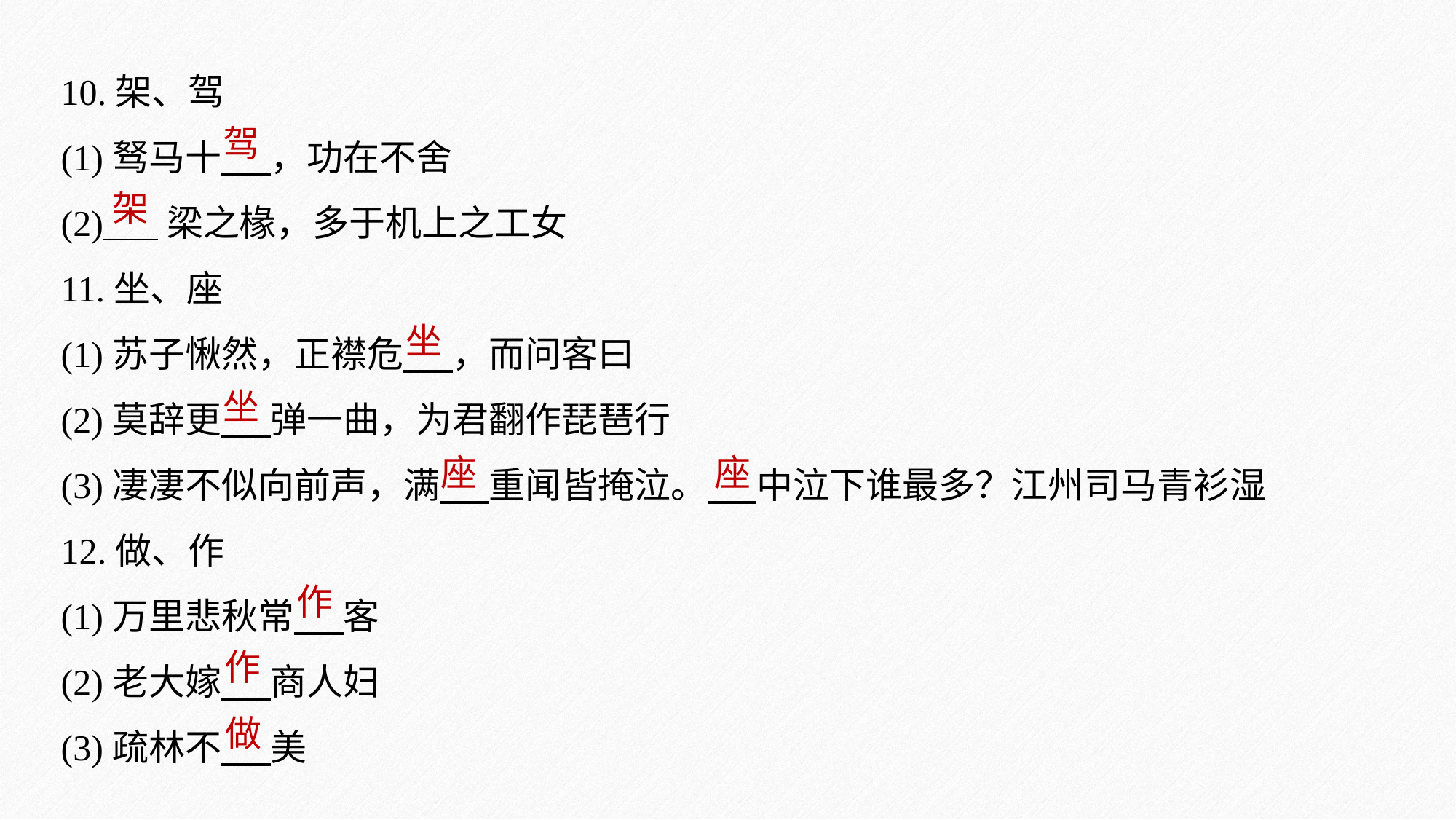

10.架、驾
(1)驽马十      ，功在不舍
(2)      梁之椽，多于机上之工女
11.坐、座
(1)苏子愀然，正襟危      ，而问客曰
(2)莫辞更      弹一曲，为君翻作琵琶行
(3)凄凄不似向前声，满      重闻皆掩泣。      中泣下谁最多？江州司马青衫湿
12.做、作
(1)万里悲秋常      客
(2)老大嫁      商人妇
(3)疏林不      美
驾
架
坐
坐
座
座
作
作
做